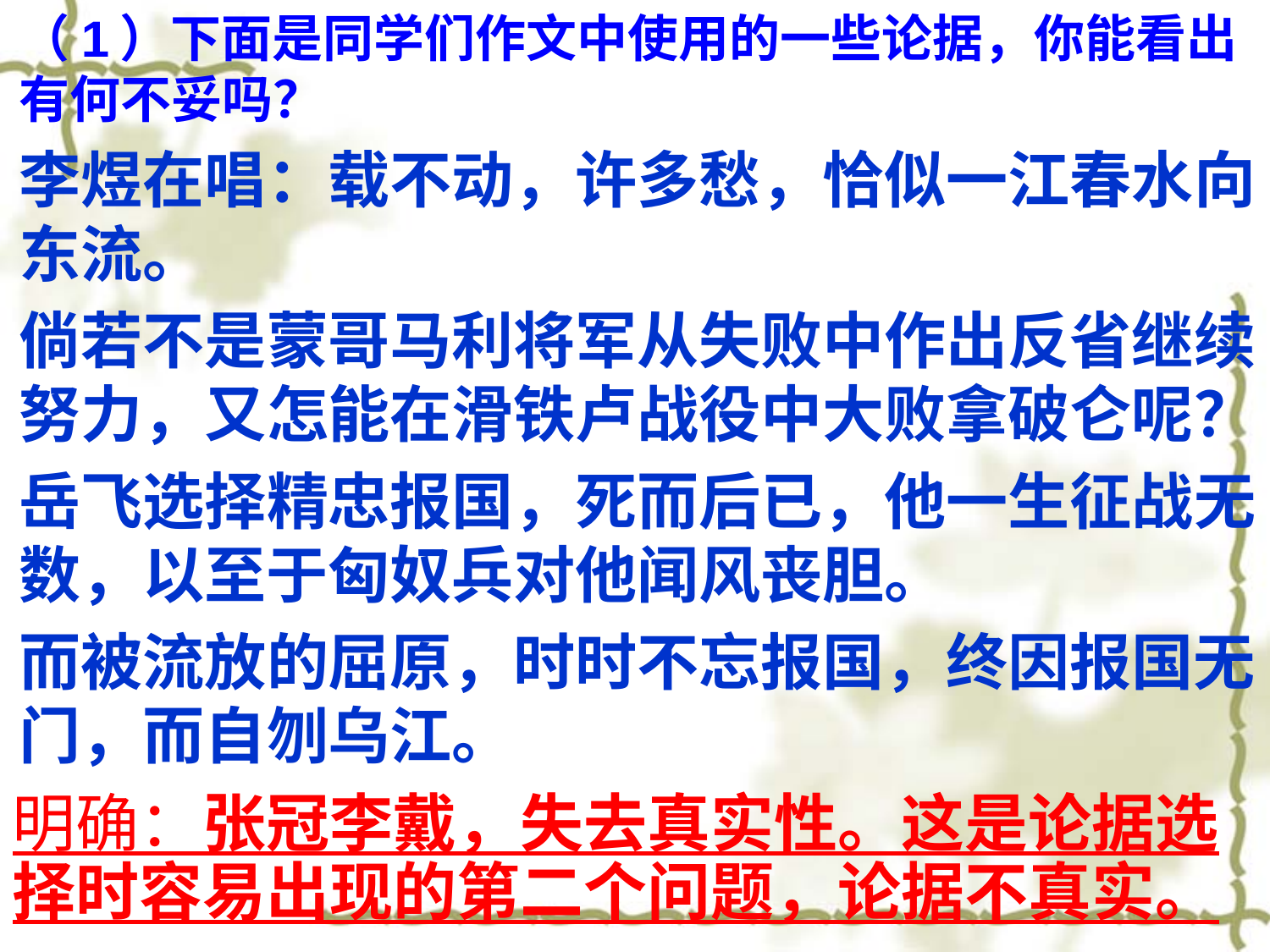

（1）下面是同学们作文中使用的一些论据，你能看出有何不妥吗？
李煜在唱：载不动，许多愁，恰似一江春水向东流。
倘若不是蒙哥马利将军从失败中作出反省继续努力，又怎能在滑铁卢战役中大败拿破仑呢？
岳飞选择精忠报国，死而后已，他一生征战无数，以至于匈奴兵对他闻风丧胆。
而被流放的屈原，时时不忘报国，终因报国无门，而自刎乌江。

明确：张冠李戴，失去真实性。这是论据选择时容易出现的第二个问题，论据不真实。